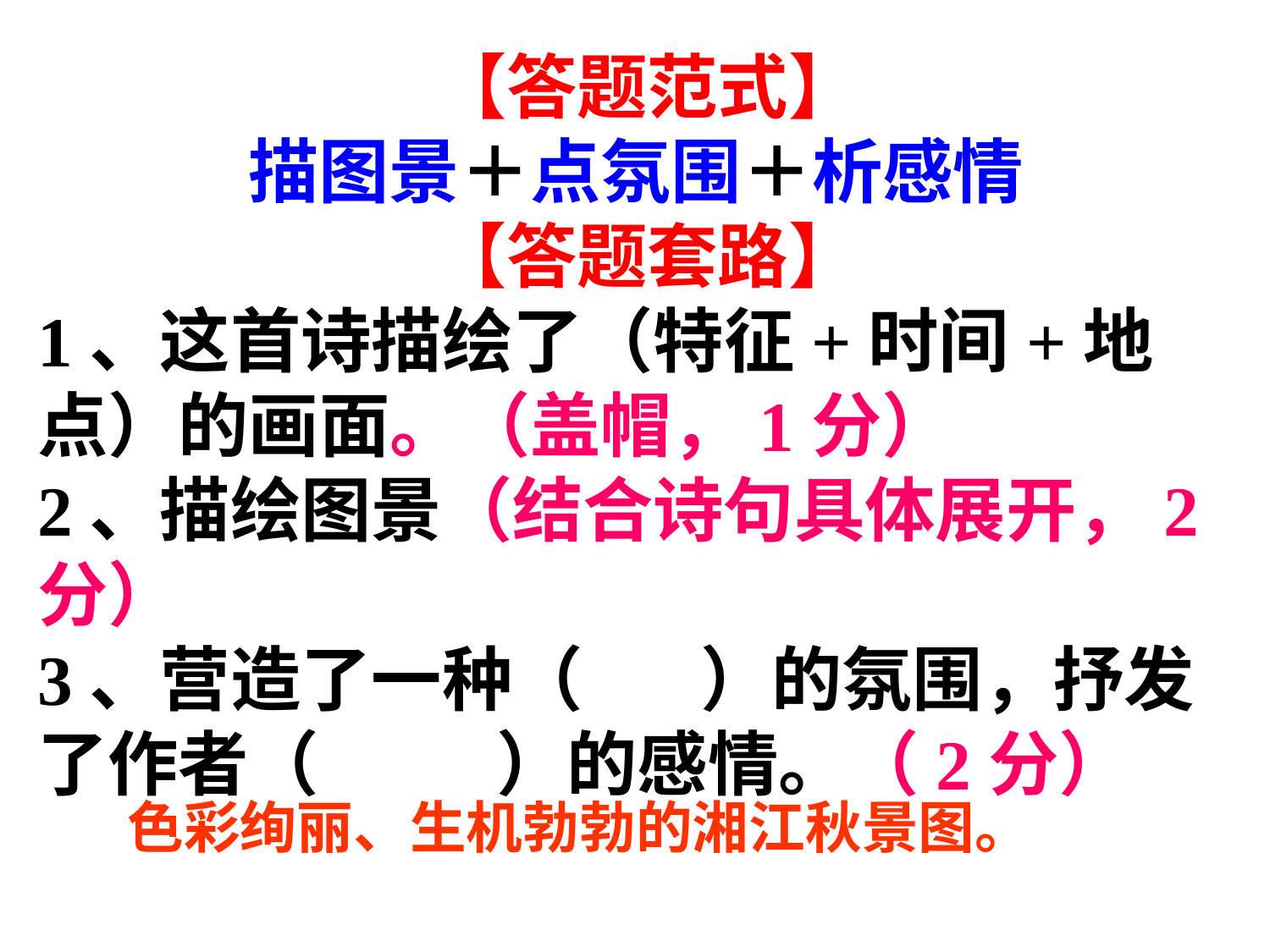

【答题范式】
 描图景＋点氛围＋析感情
【答题套路】
1、这首诗描绘了（特征+时间+地点）的画面。（盖帽，1分）
2、描绘图景（结合诗句具体展开，2分）
3、营造了一种（      ）的氛围，抒发了作者（         ）的感情。（2分）
色彩绚丽、生机勃勃的湘江秋景图。